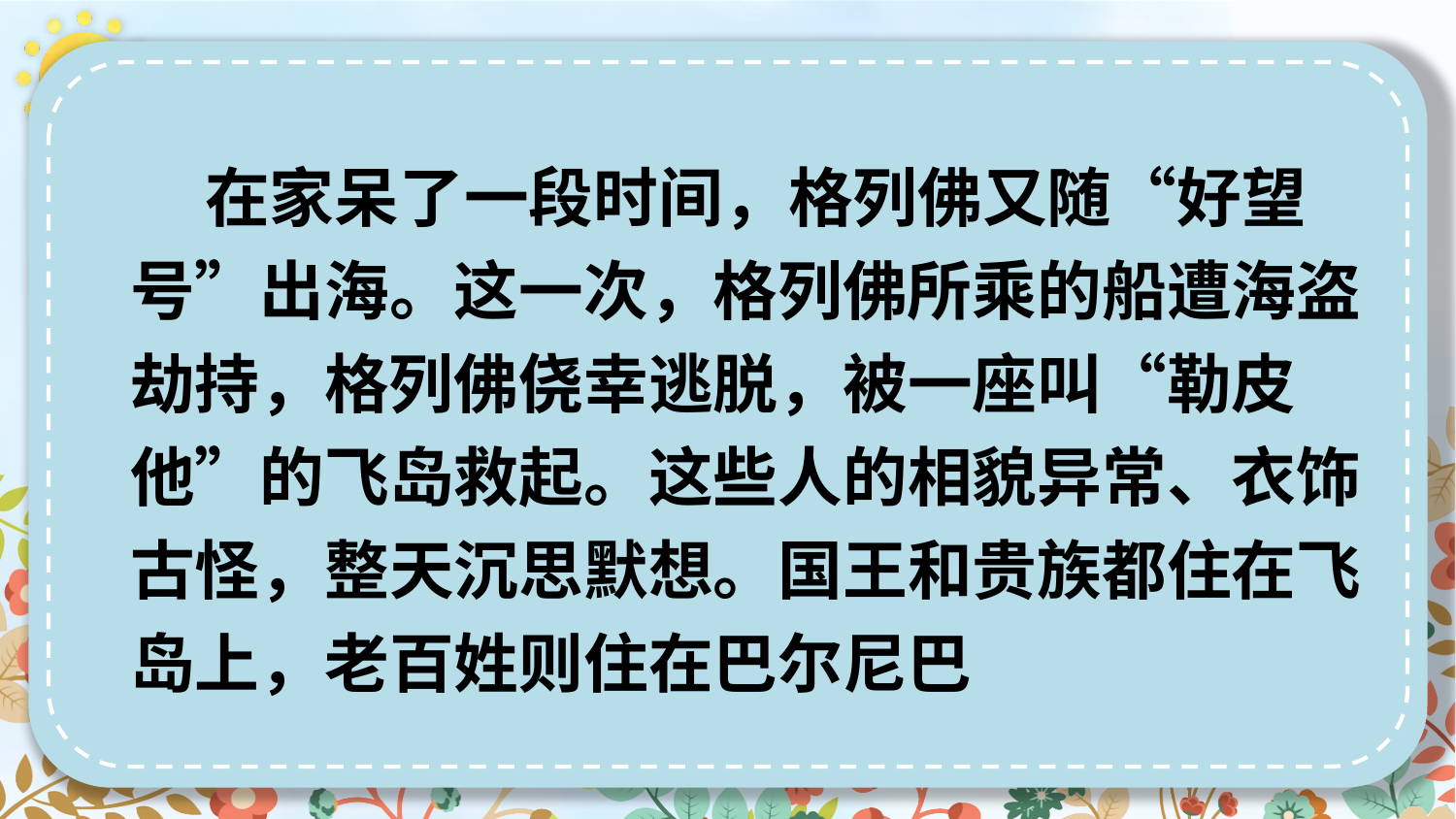

在家呆了一段时间，格列佛又随“好望号”出海。这一次，格列佛所乘的船遭海盗劫持，格列佛侥幸逃脱，被一座叫“勒皮他”的飞岛救起。这些人的相貌异常、衣饰古怪，整天沉思默想。国王和贵族都住在飞岛上，老百姓则住在巴尔尼巴